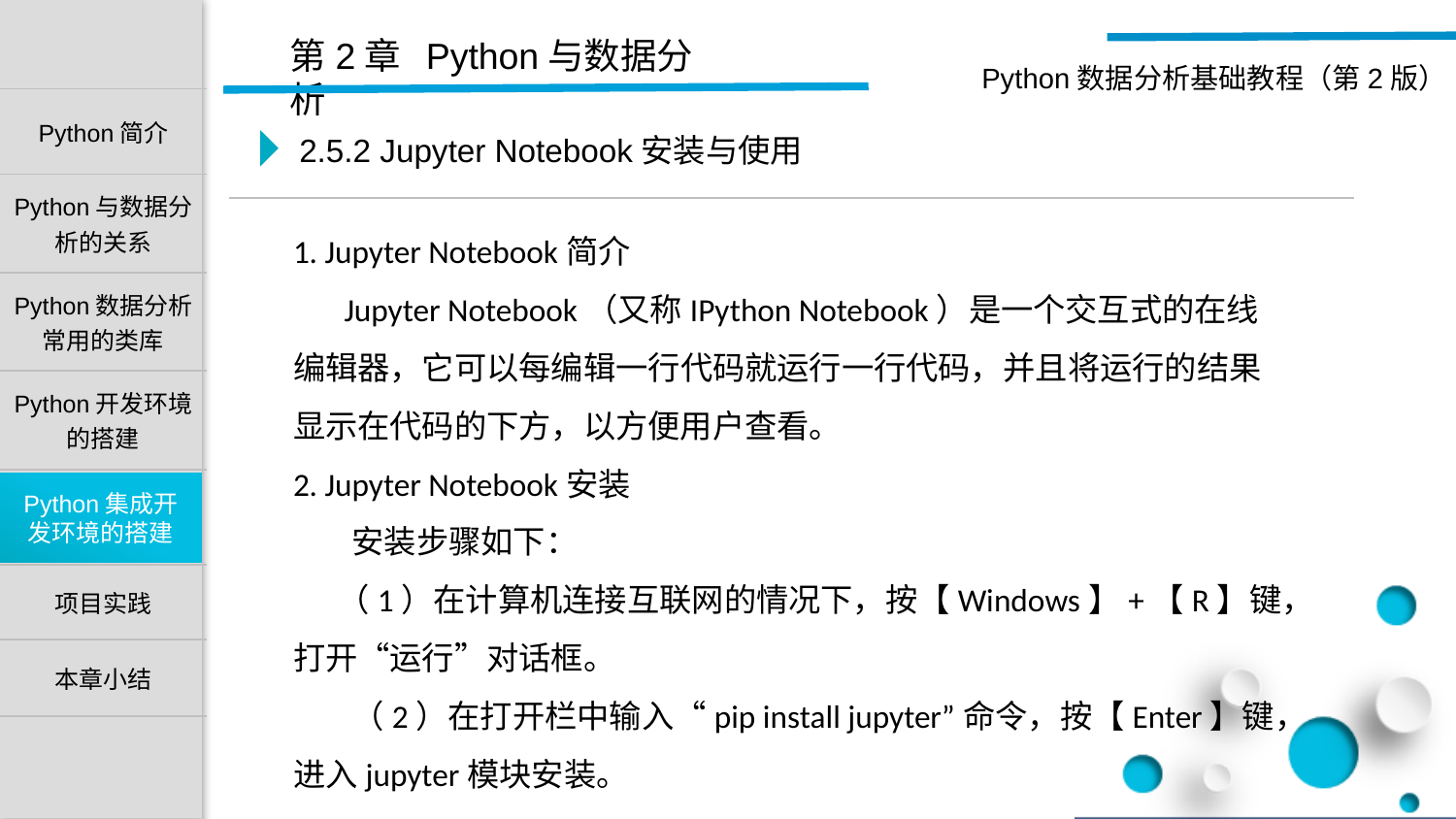

2.5.2 Jupyter Notebook安装与使用

1. Jupyter Notebook简介
       Jupyter Notebook（又称IPython Notebook）是一个交互式的在线编辑器，它可以每编辑一行代码就运行一行代码，并且将运行的结果显示在代码的下方，以方便用户查看。
2. Jupyter Notebook安装
       安装步骤如下：
     （1）在计算机连接互联网的情况下，按【Windows】+【R】键，打开“运行”对话框。
       （2）在打开栏中输入“pip install jupyter”命令，按【Enter】键，进入jupyter模块安装。